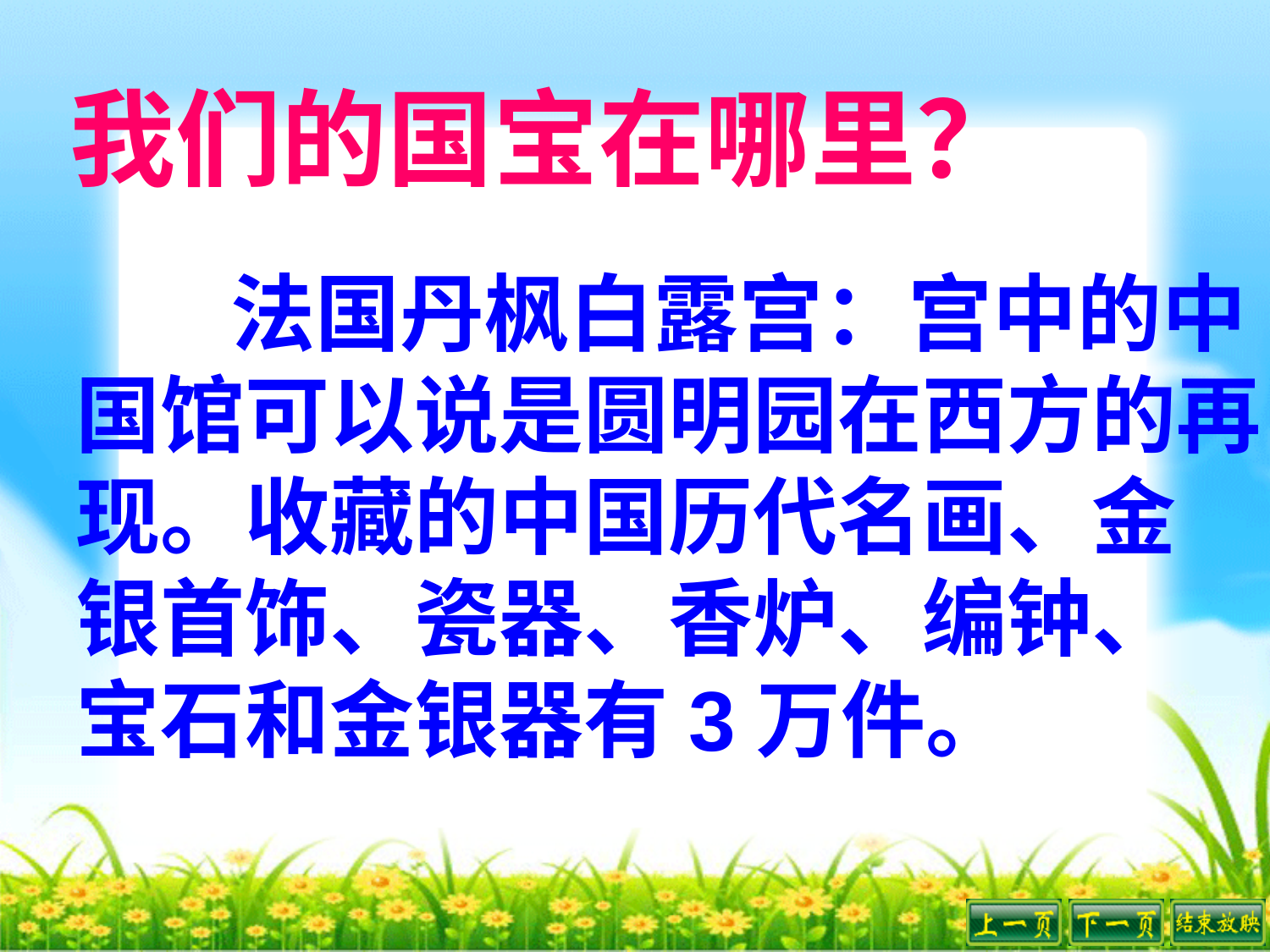

我们的国宝在哪里？
       法国丹枫白露宫：宫中的中国馆可以说是圆明园在西方的再
现。收藏的中国历代名画、金
银首饰、瓷器、香炉、编钟、
宝石和金银器有3万件。